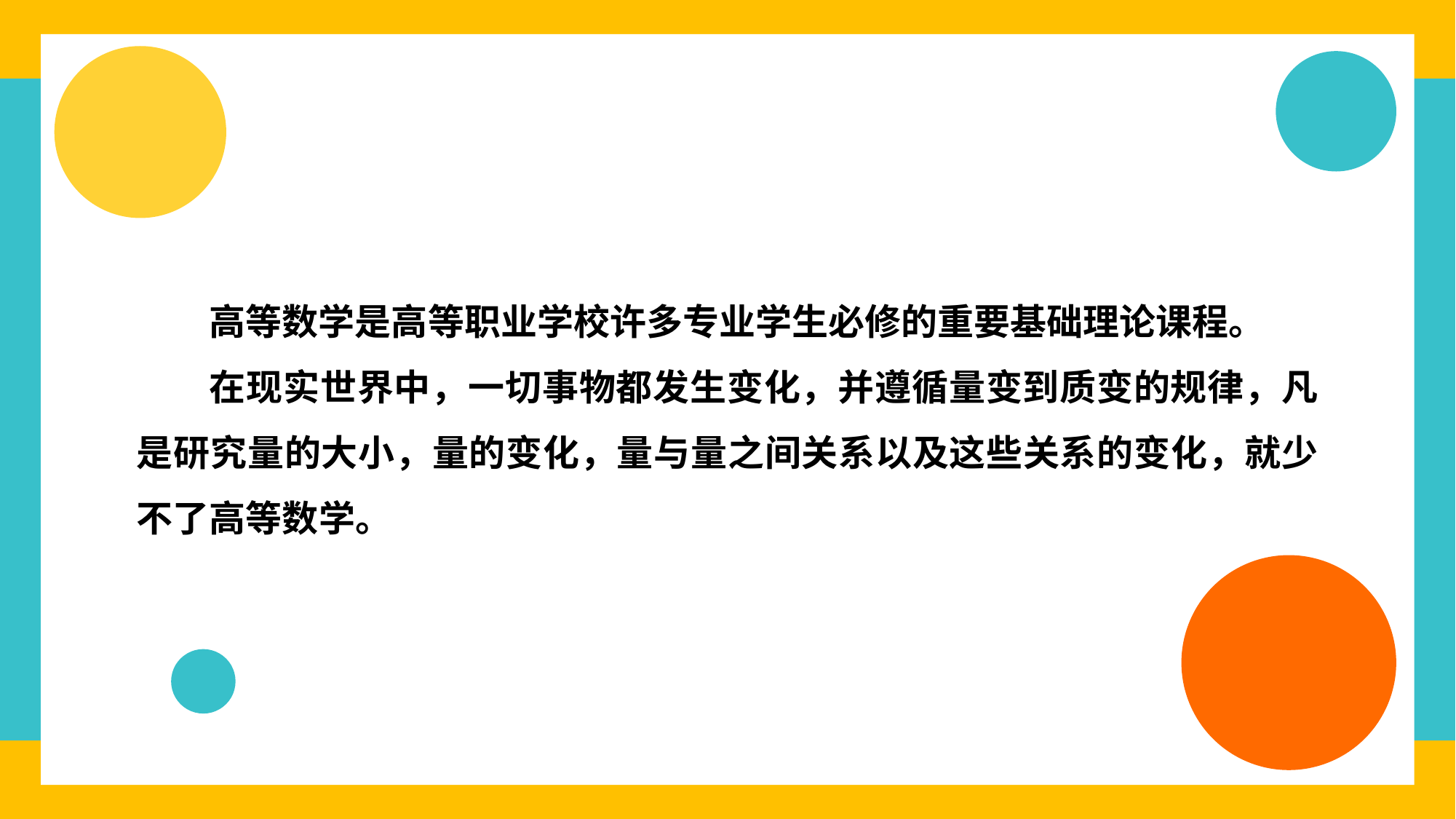

高等数学是高等职业学校许多专业学生必修的重要基础理论课程。
在现实世界中，一切事物都发生变化，并遵循量变到质变的规律，凡是研究量的大小，量的变化，量与量之间关系以及这些关系的变化，就少不了高等数学。